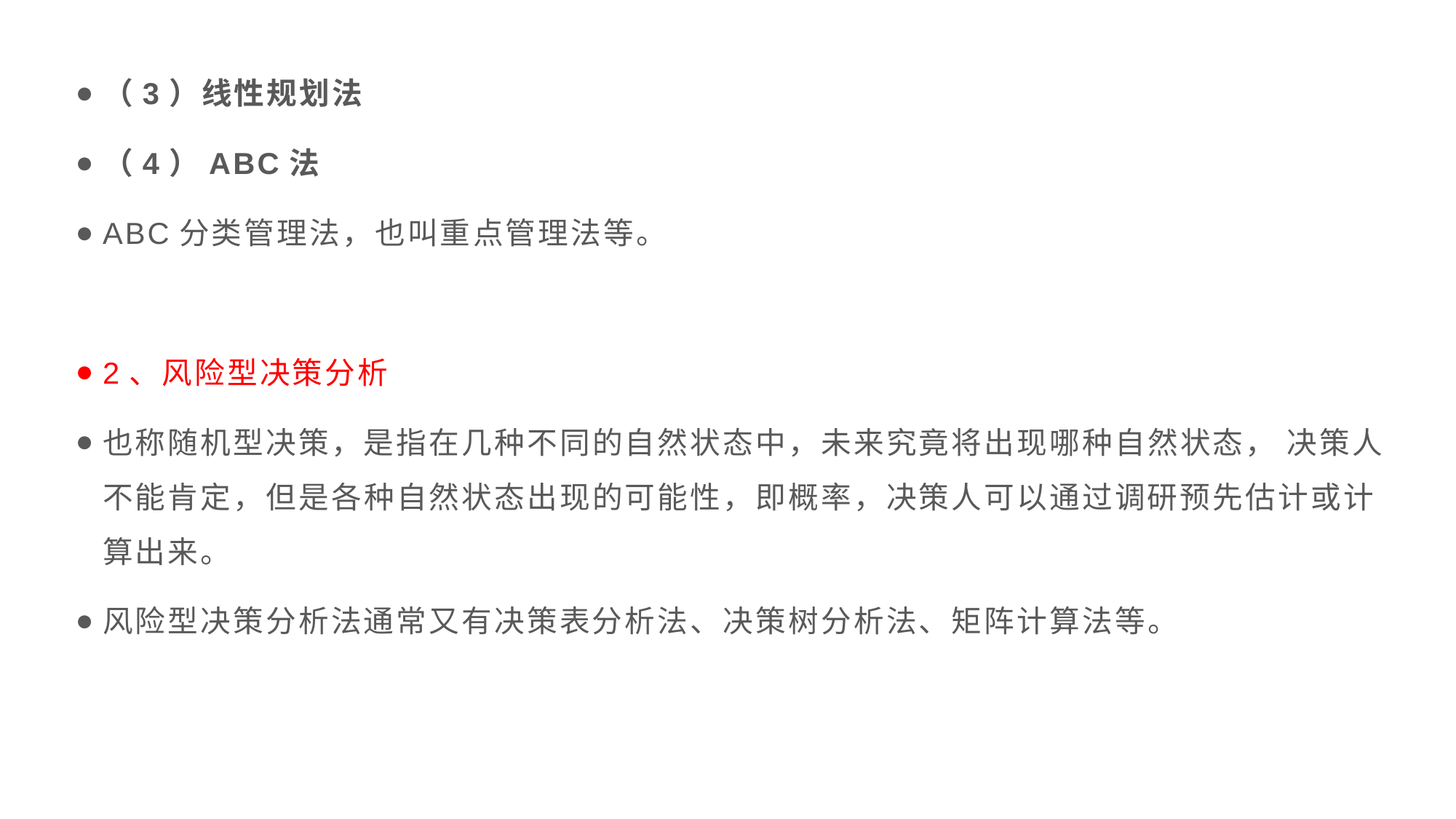

（3）线性规划法
（4）ABC法
ABC分类管理法，也叫重点管理法等。

2、风险型决策分析
也称随机型决策，是指在几种不同的自然状态中，未来究竟将出现哪种自然状态， 决策人不能肯定，但是各种自然状态出现的可能性，即概率，决策人可以通过调研预先估计或计算出来。
风险型决策分析法通常又有决策表分析法、决策树分析法、矩阵计算法等。

21